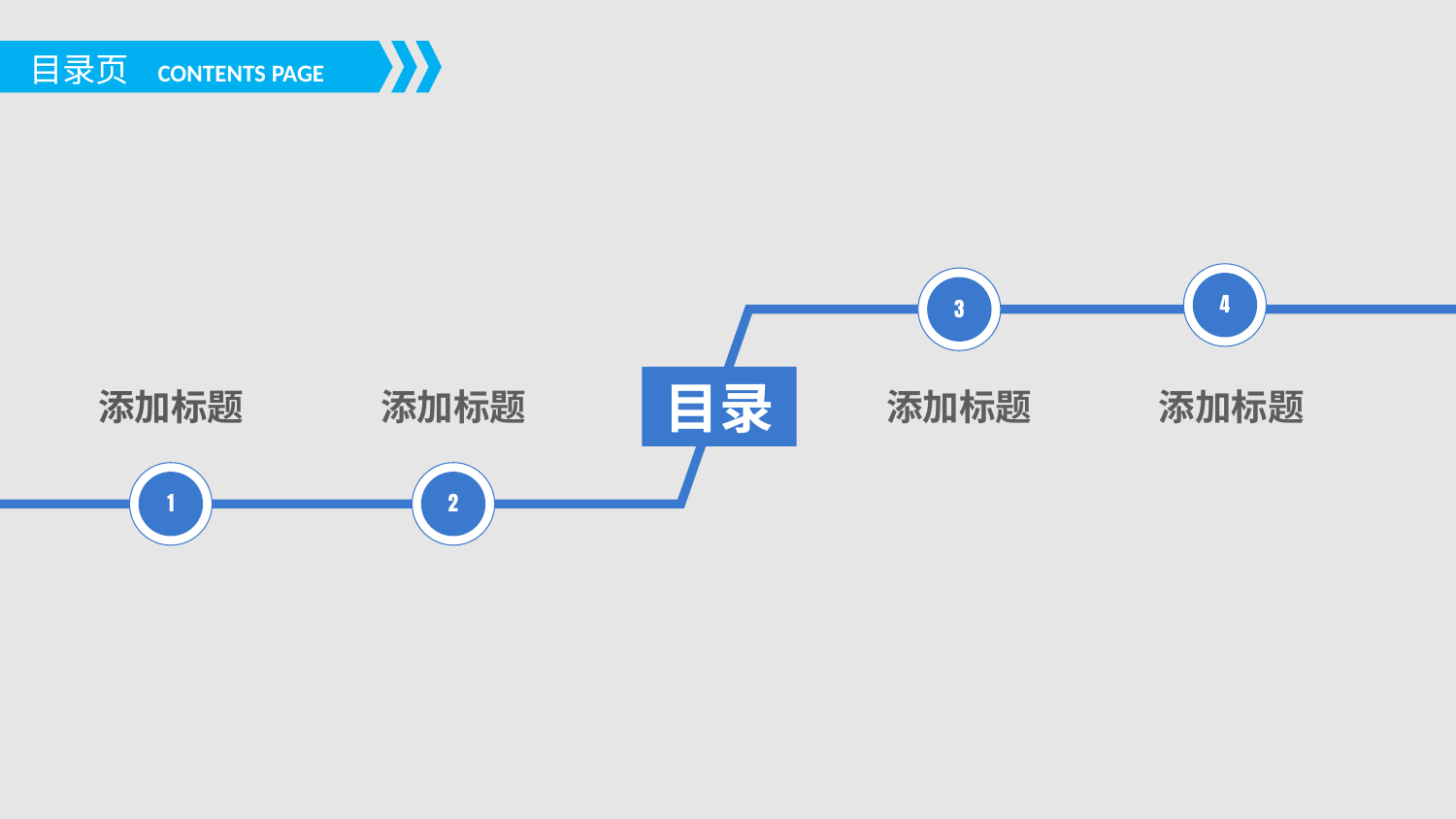

目录页
CONTENTS PAGE

4

3

目录
添加标题
添加标题
添加标题
添加标题

1

2